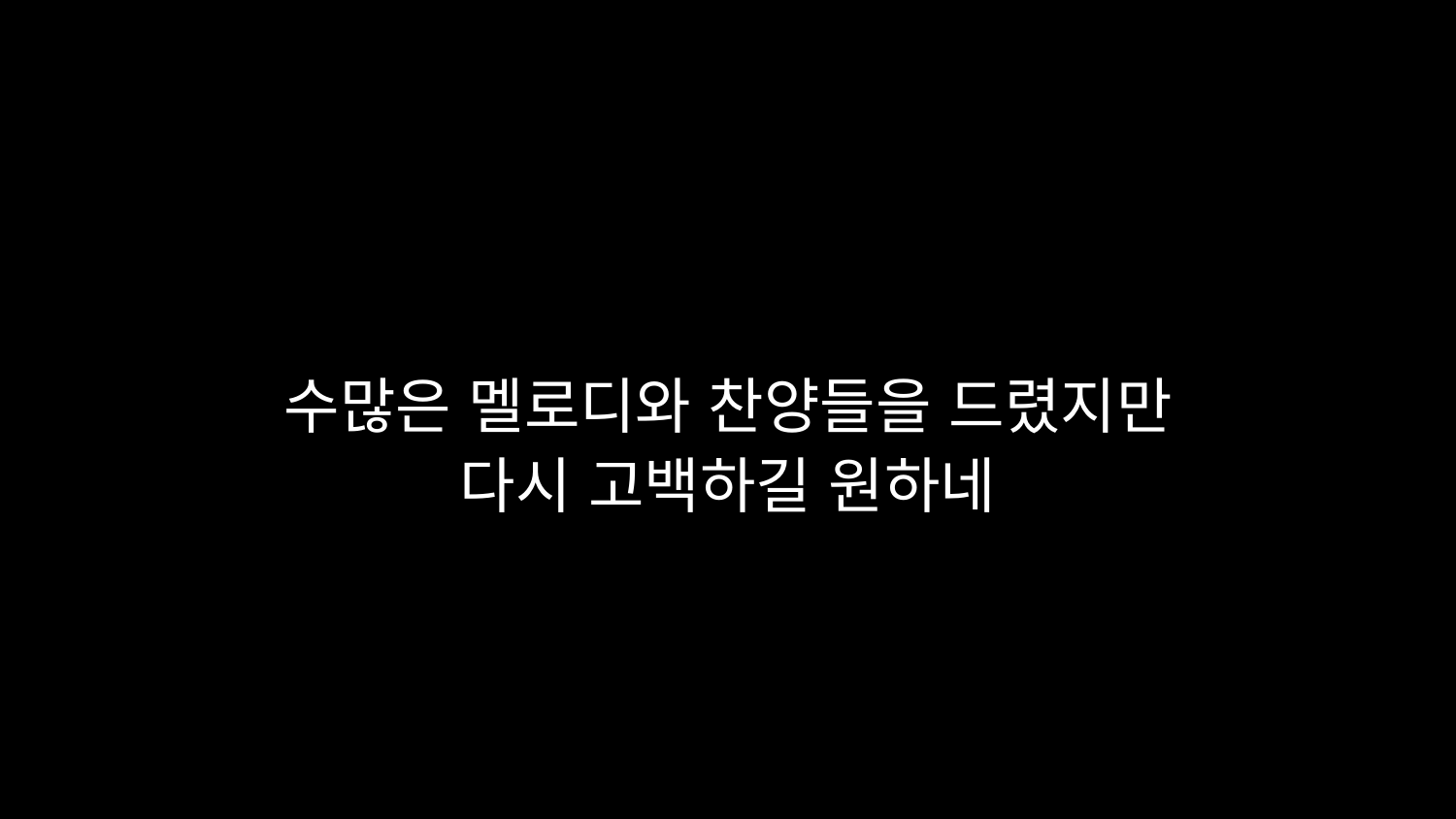

# 수많은 멜로디와 찬양들을 드렸지만 다시 고백하길 원하네